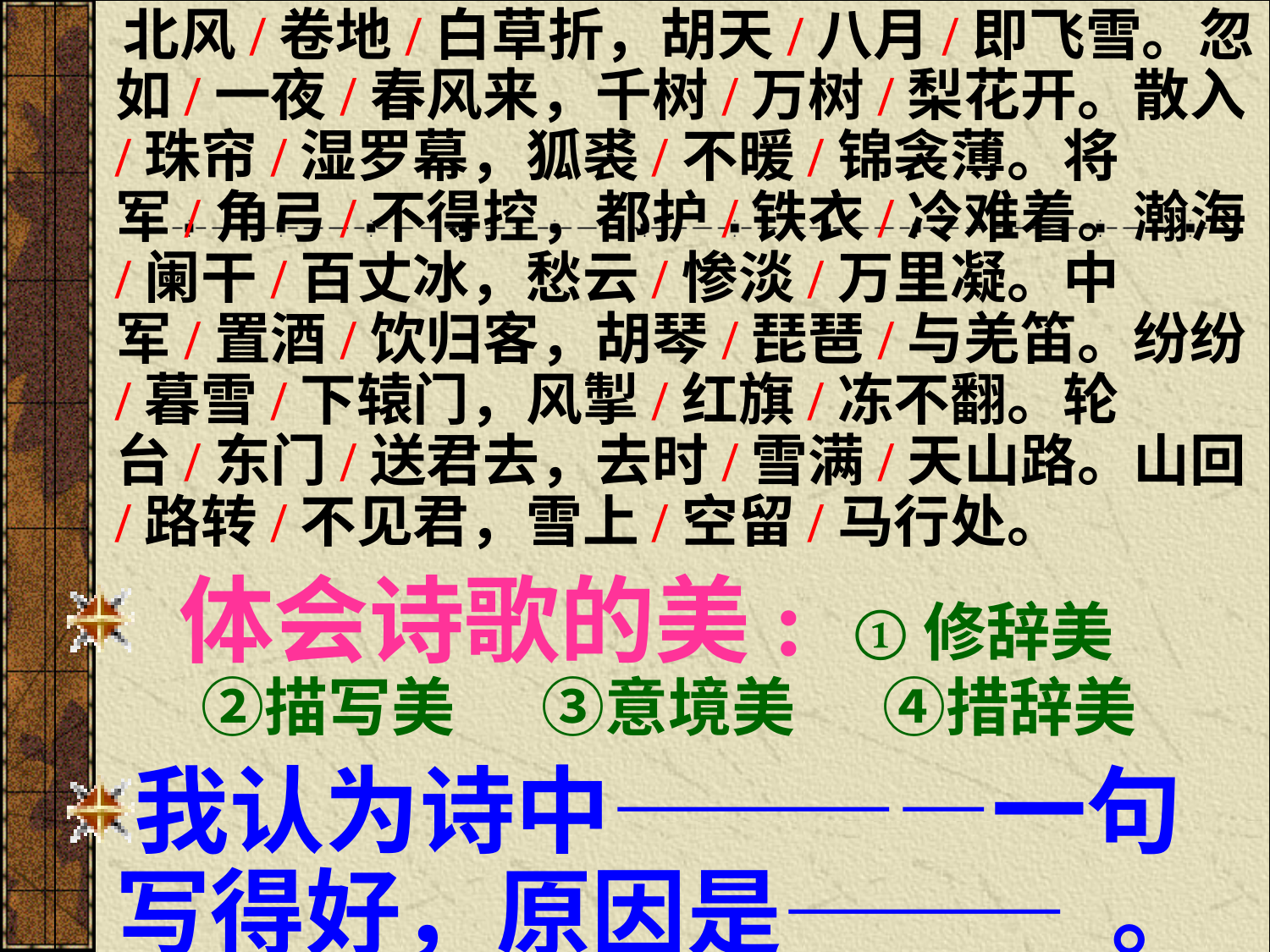

北风/卷地/白草折，胡天/八月/即飞雪。忽如/一夜/春风来，千树/万树/梨花开。散入/珠帘/湿罗幕，狐裘/不暖/锦衾薄。将军/角弓/不得控，都护/铁衣/冷难着。瀚海/阑干/百丈冰，愁云/惨淡/万里凝。中军/置酒/饮归客，胡琴/琵琶/与羌笛。纷纷/暮雪/下辕门，风掣/红旗/冻不翻。轮台/东门/送君去，去时/雪满/天山路。山回/路转/不见君，雪上/空留/马行处。
 体会诗歌的美:  ①修辞美                ②描写美      ③意境美      ④措辞美
我认为诗中————一句写得好，原因是———  。